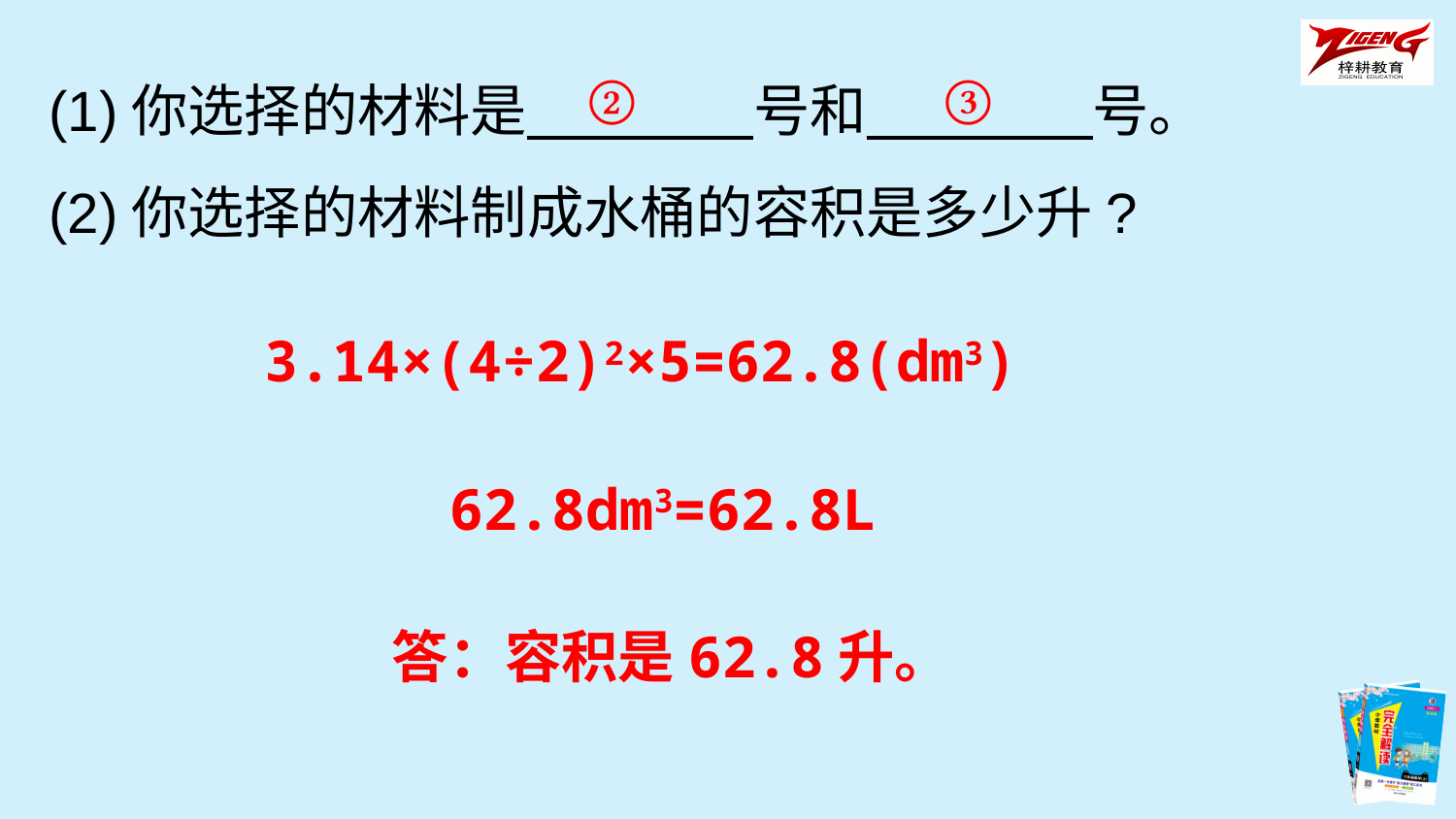

②
③
(1)你选择的材料是　　　　号和　　　　号。
(2)你选择的材料制成水桶的容积是多少升?
3.14×(4÷2)2×5=62.8(dm3)
62.8dm3=62.8L
答：容积是62.8升。